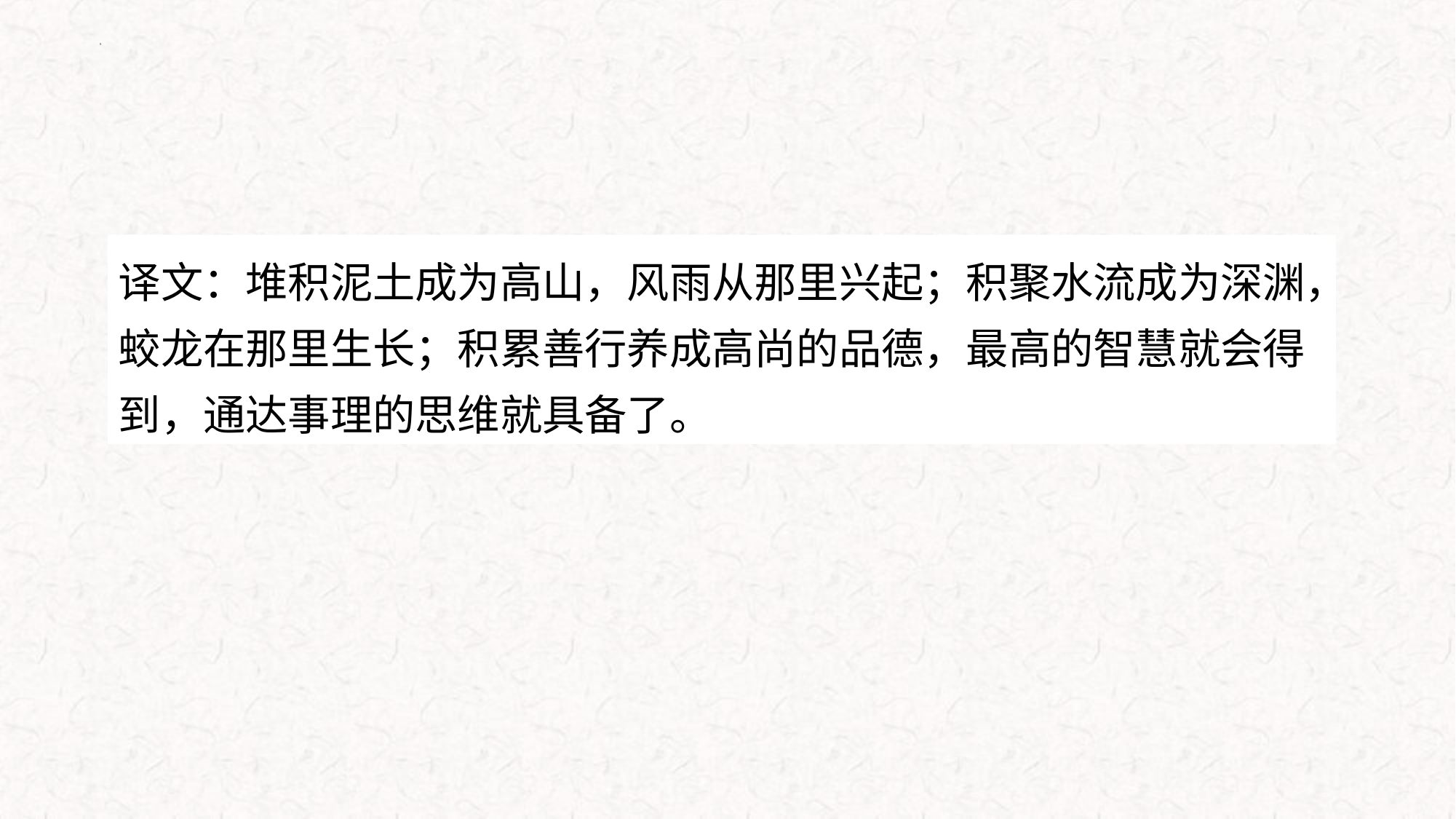

译文：堆积泥土成为高山，风雨从那里兴起；积聚水流成为深渊，蛟龙在那里生长；积累善行养成高尚的品德，最高的智慧就会得到，通达事理的思维就具备了。